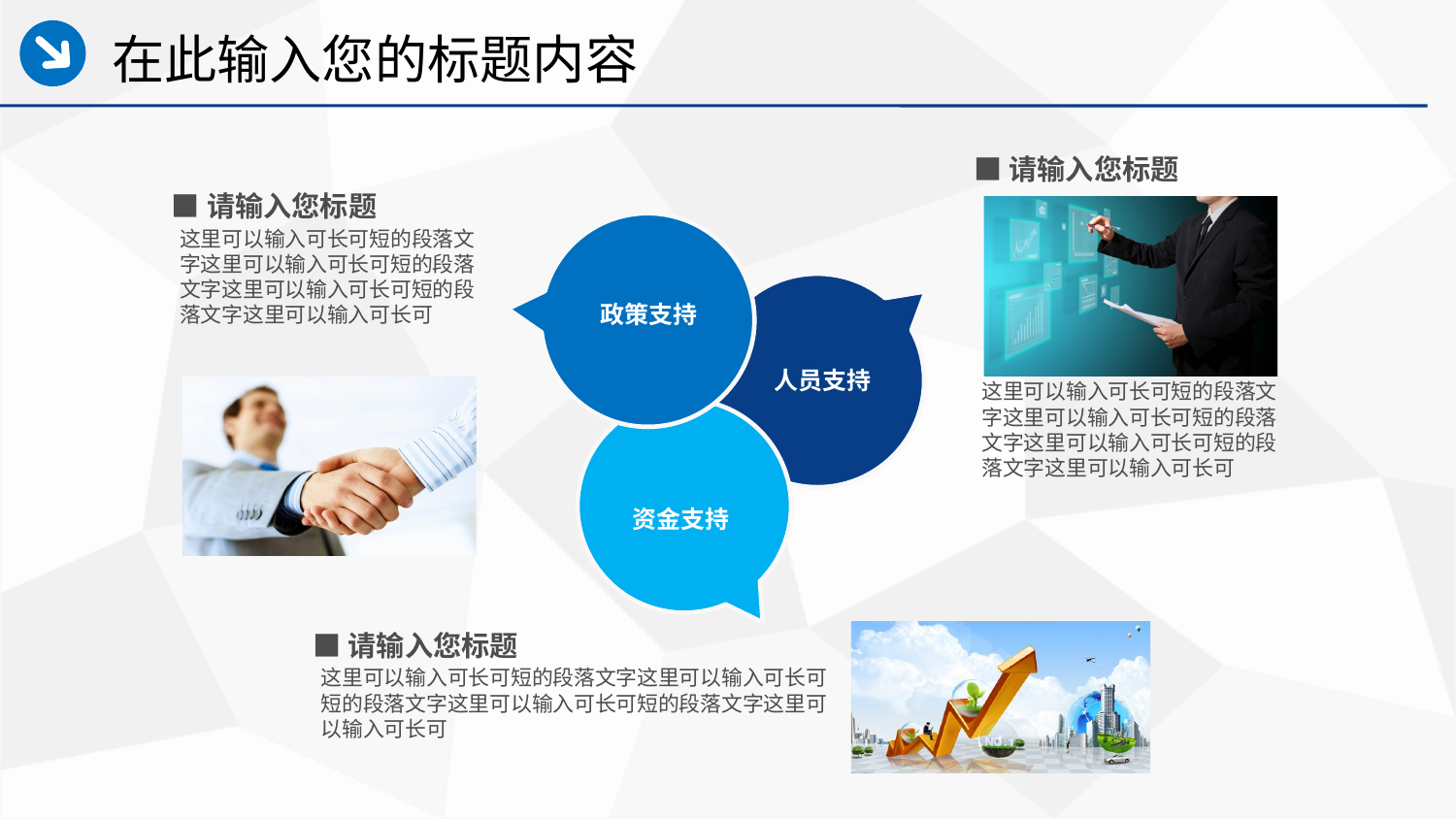

在此输入您的标题内容
■请输入您标题
■请输入您标题

这里可以输入可长可短的段落文字这里可以输入可长可短的段落文字这里可以输入可长可短的段落文字这里可以输入可长可

政策支持
人员支持
这里可以输入可长可短的段落文字这里可以输入可长可短的段落文字这里可以输入可长可短的段落文字这里可以输入可长可

资金支持

■请输入您标题
这里可以输入可长可短的段落文字这里可以输入可长可短的段落文字这里可以输入可长可短的段落文字这里可以输入可长可